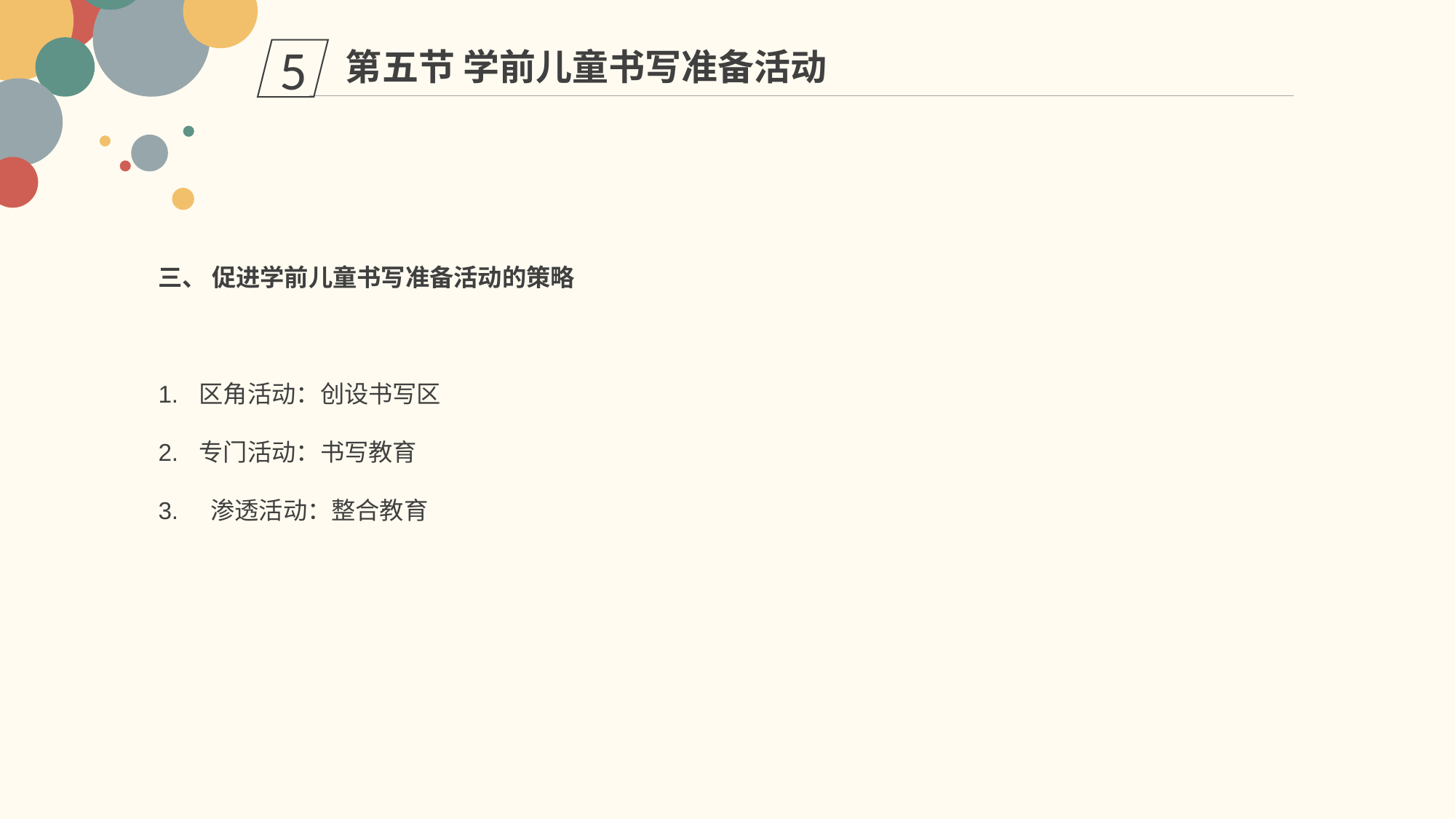

第五节 学前儿童书写准备活动
5
三、 促进学前儿童书写准备活动的策略

区角活动：创设书写区
专门活动：书写教育
 渗透活动：整合教育